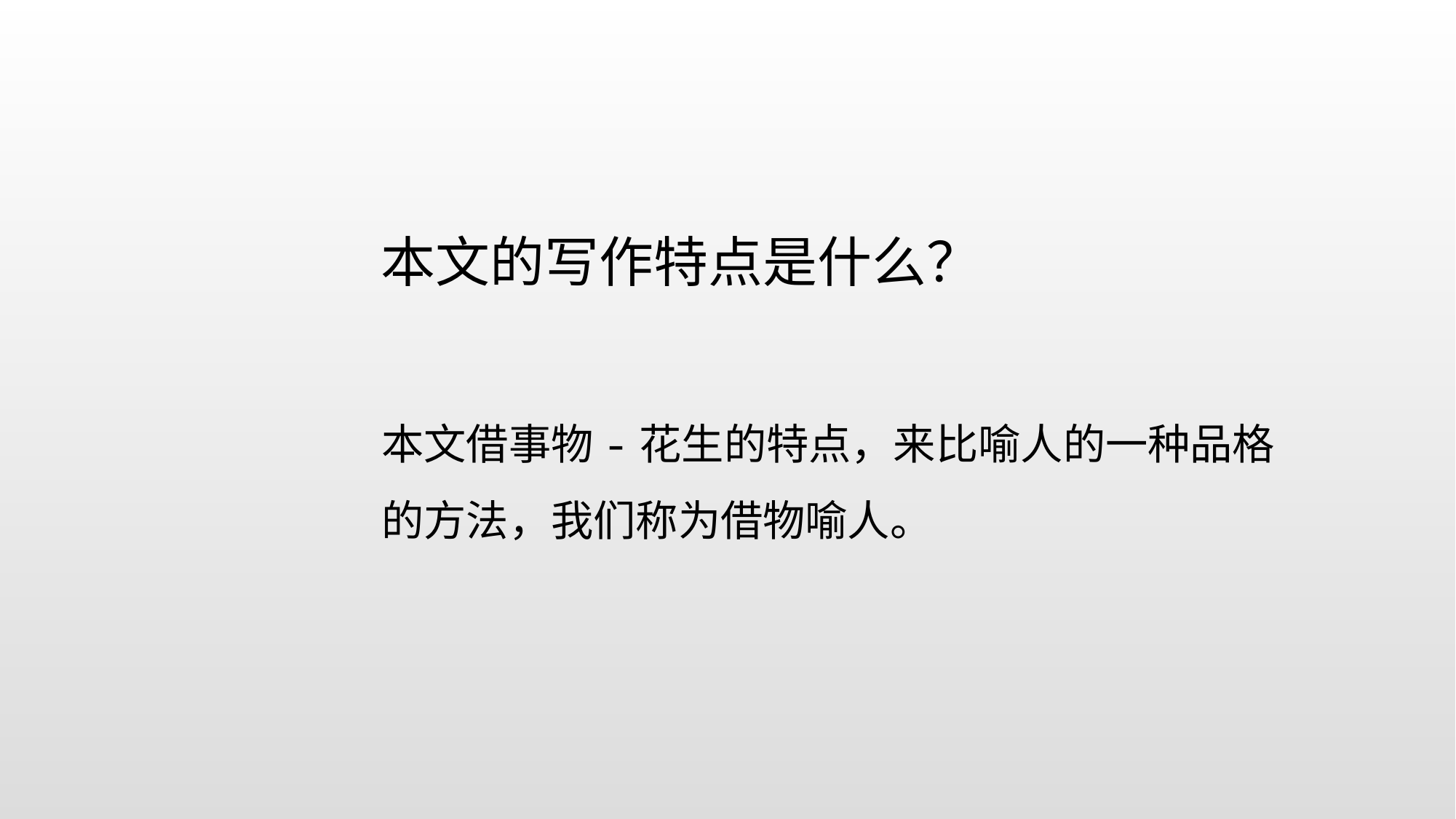

本文的写作特点是什么？
本文借事物-花生的特点，来比喻人的一种品格的方法，我们称为借物喻人。